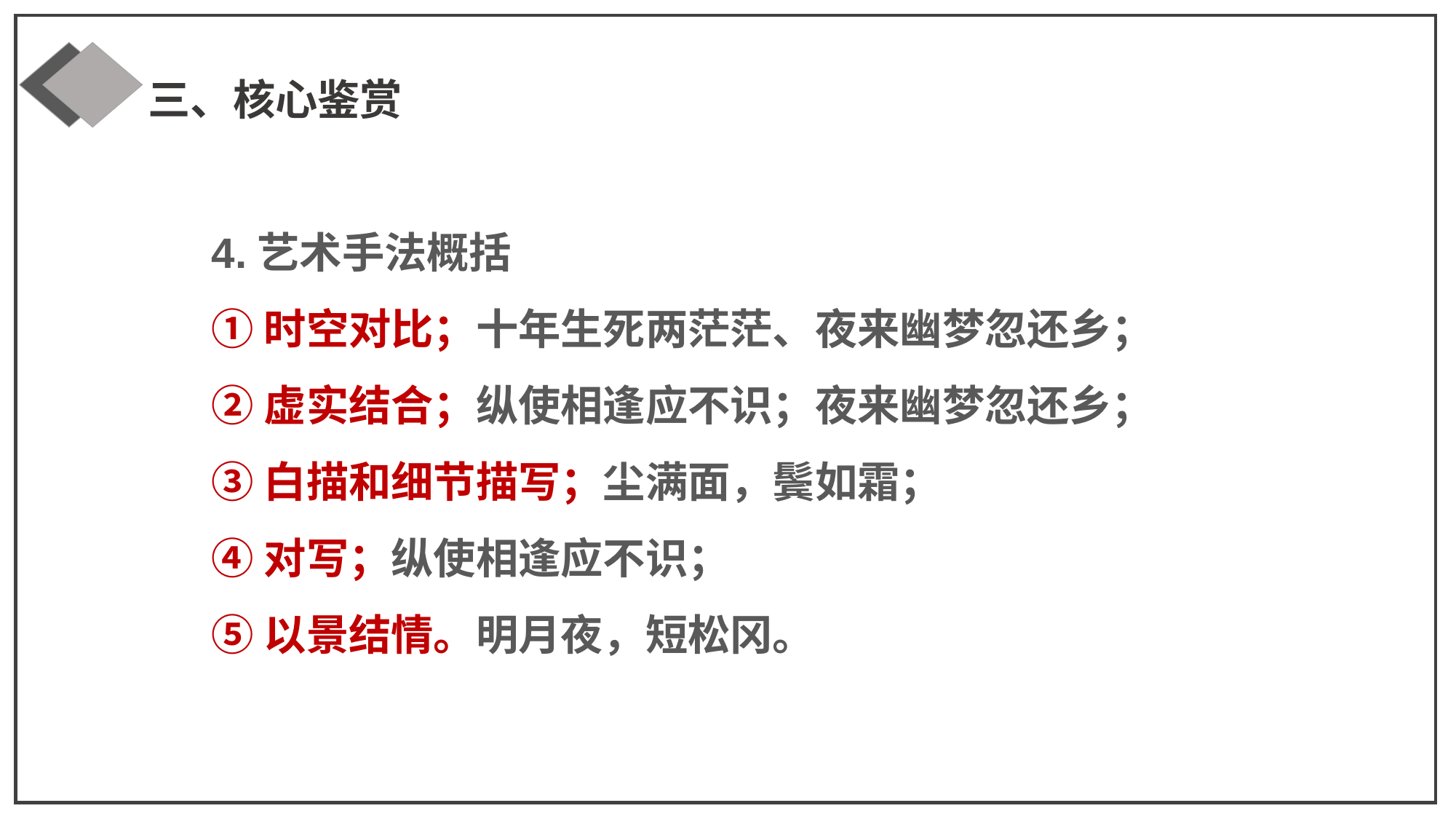

三、核心鉴赏
4.艺术手法概括
①时空对比；十年生死两茫茫、夜来幽梦忽还乡；
②虚实结合；纵使相逢应不识；夜来幽梦忽还乡；
③白描和细节描写；尘满面，鬓如霜；
④对写；纵使相逢应不识；
⑤以景结情。明月夜，短松冈。